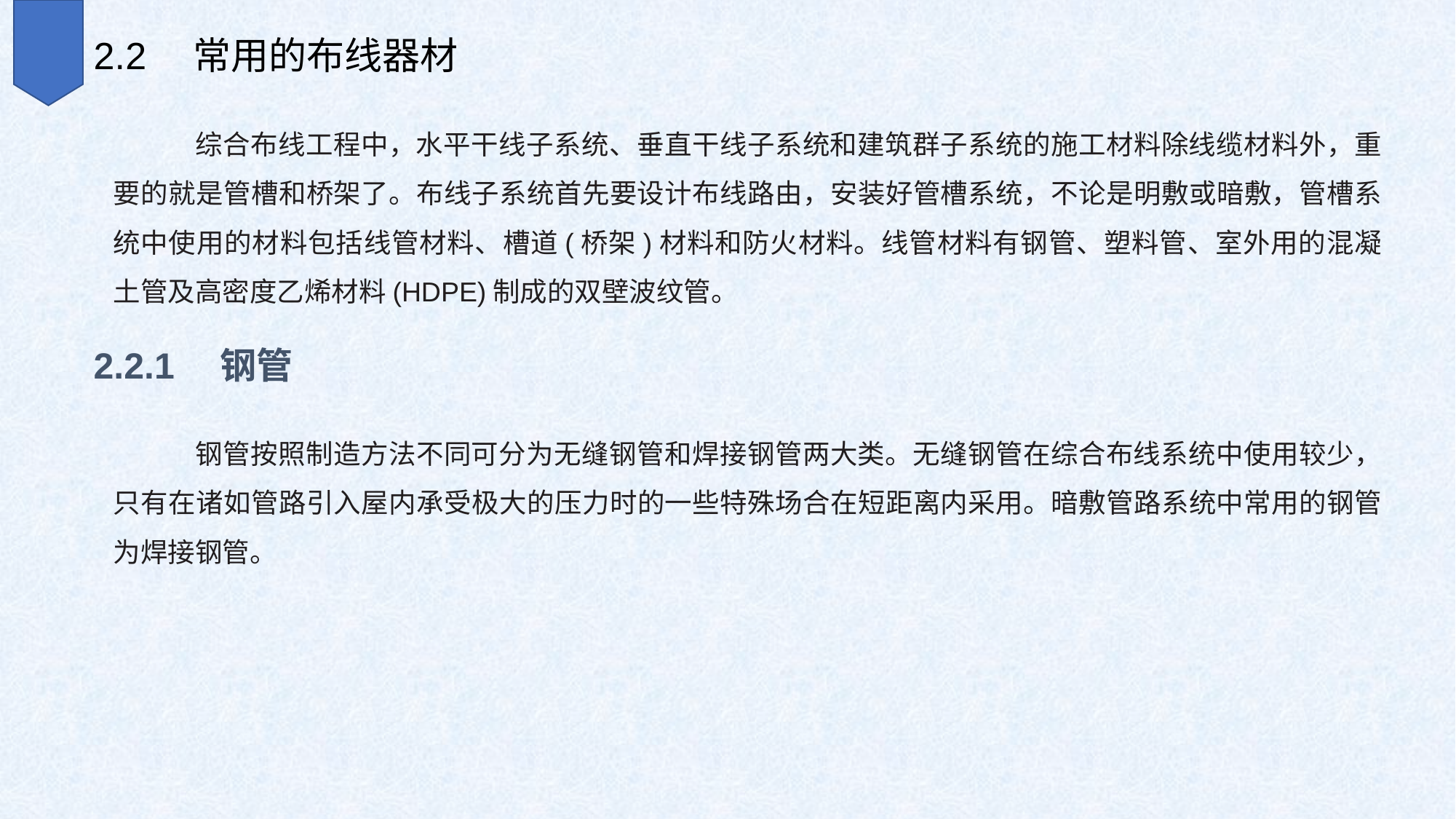

2.2　常用的布线器材
　综合布线工程中，水平干线子系统、垂直干线子系统和建筑群子系统的施工材料除线缆材料外，重要的就是管槽和桥架了。布线子系统首先要设计布线路由，安装好管槽系统，不论是明敷或暗敷，管槽系统中使用的材料包括线管材料、槽道(桥架)材料和防火材料。线管材料有钢管、塑料管、室外用的混凝土管及高密度乙烯材料(HDPE)制成的双壁波纹管。
2.2.1　钢管
　钢管按照制造方法不同可分为无缝钢管和焊接钢管两大类。无缝钢管在综合布线系统中使用较少，只有在诸如管路引入屋内承受极大的压力时的一些特殊场合在短距离内采用。暗敷管路系统中常用的钢管为焊接钢管。